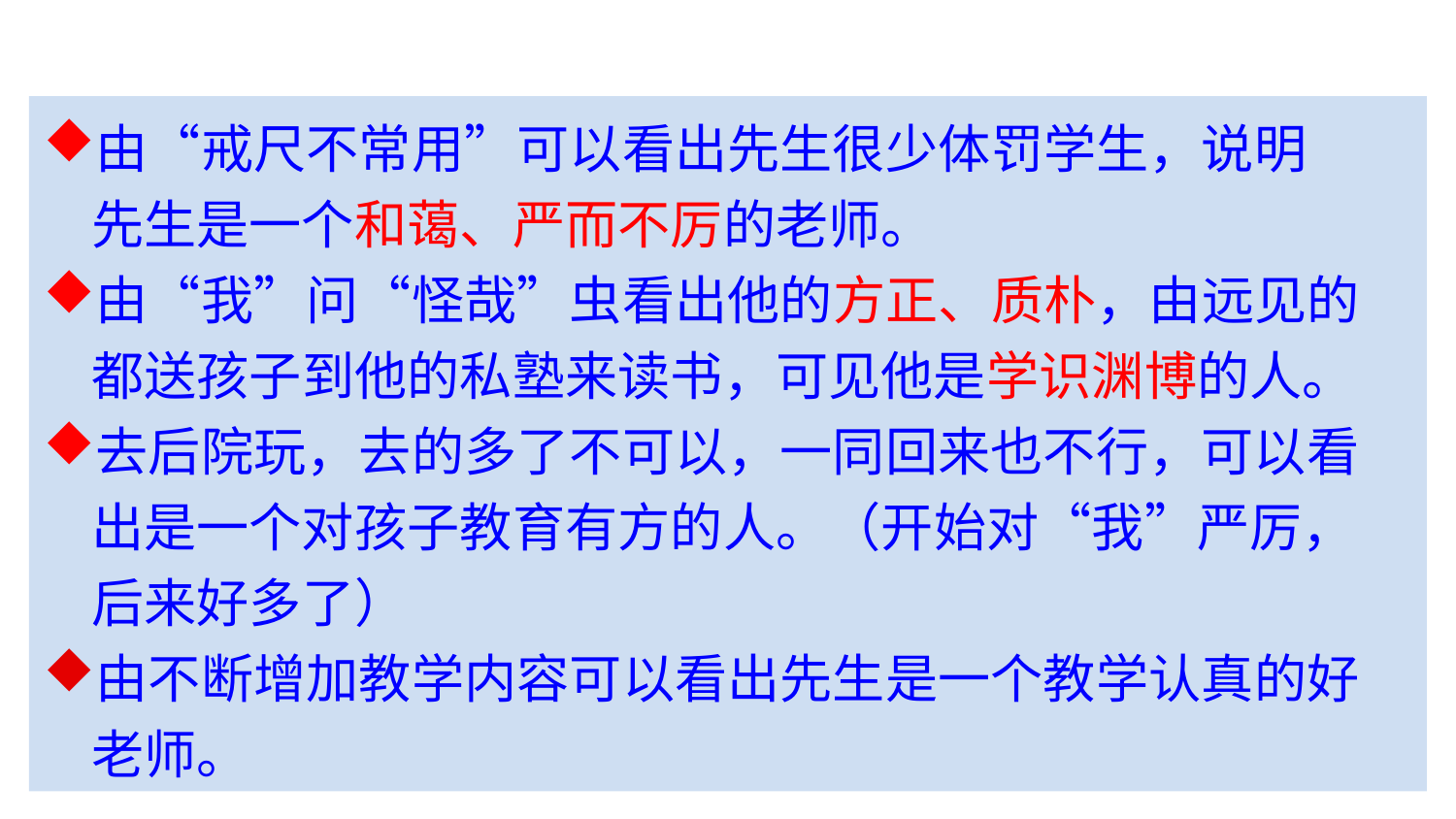

由“戒尺不常用”可以看出先生很少体罚学生，说明
   先生是一个和蔼、严而不厉的老师。
由“我”问“怪哉”虫看出他的方正、质朴，由远见的
   都送孩子到他的私塾来读书，可见他是学识渊博的人。
去后院玩，去的多了不可以，一同回来也不行，可以看
   出是一个对孩子教育有方的人。（开始对“我”严厉，
   后来好多了）
由不断增加教学内容可以看出先生是一个教学认真的好
   老师。